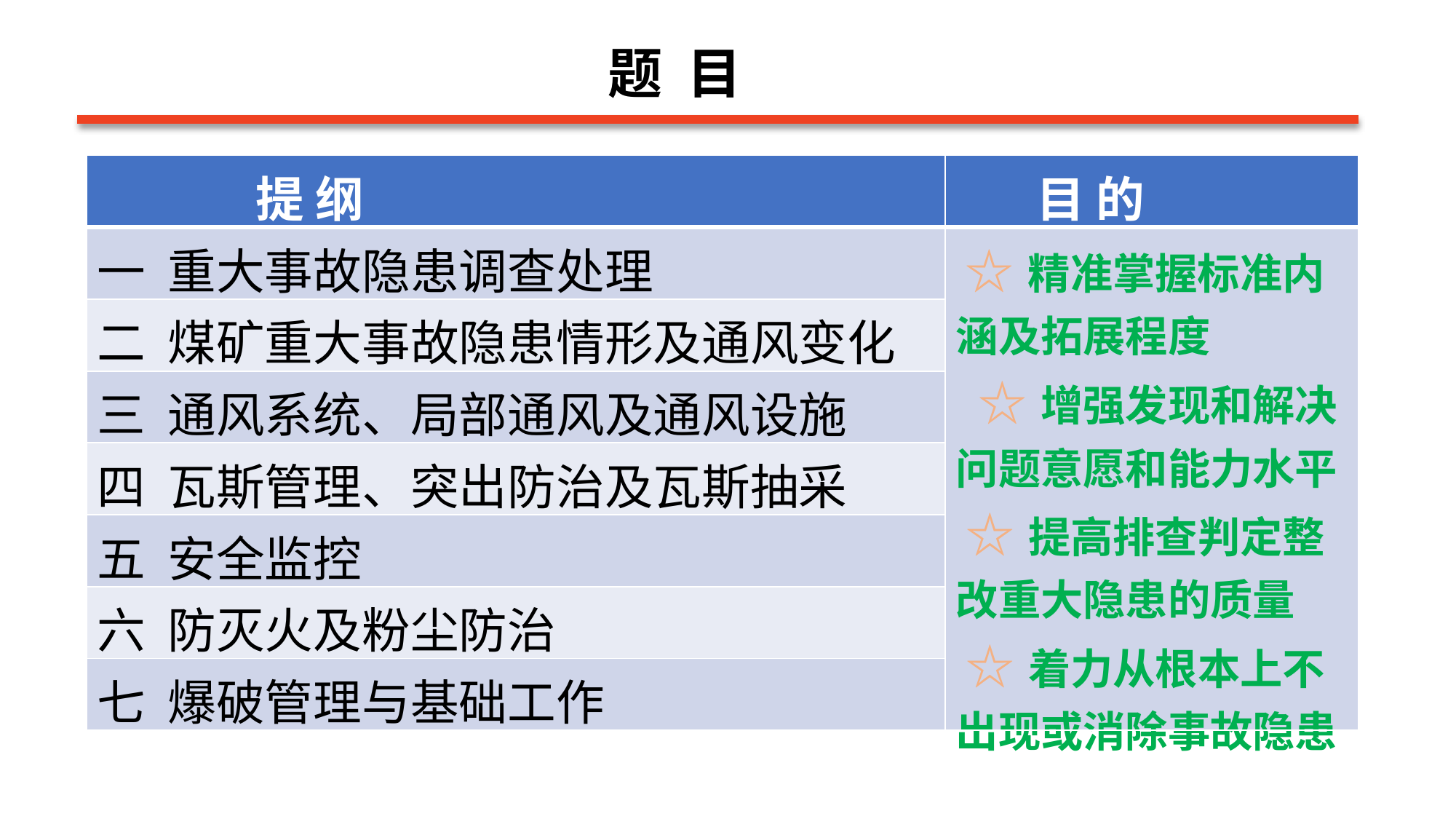

题  目
| 提 纲 | 目 的 |
| --- | --- |
| 一 重大事故隐患调查处理 | ☆精准掌握标准内涵及拓展程度 ☆增强发现和解决问题意愿和能力水平 ☆提高排查判定整改重大隐患的质量 ☆着力从根本上不出现或消除事故隐患 |
| 二 煤矿重大事故隐患情形及通风变化 |  |
| 三 通风系统、局部通风及通风设施 |  |
| 四 瓦斯管理、突出防治及瓦斯抽采 |  |
| 五 安全监控 |  |
| 六 防灭火及粉尘防治 |  |
| 七 爆破管理与基础工作 |  |